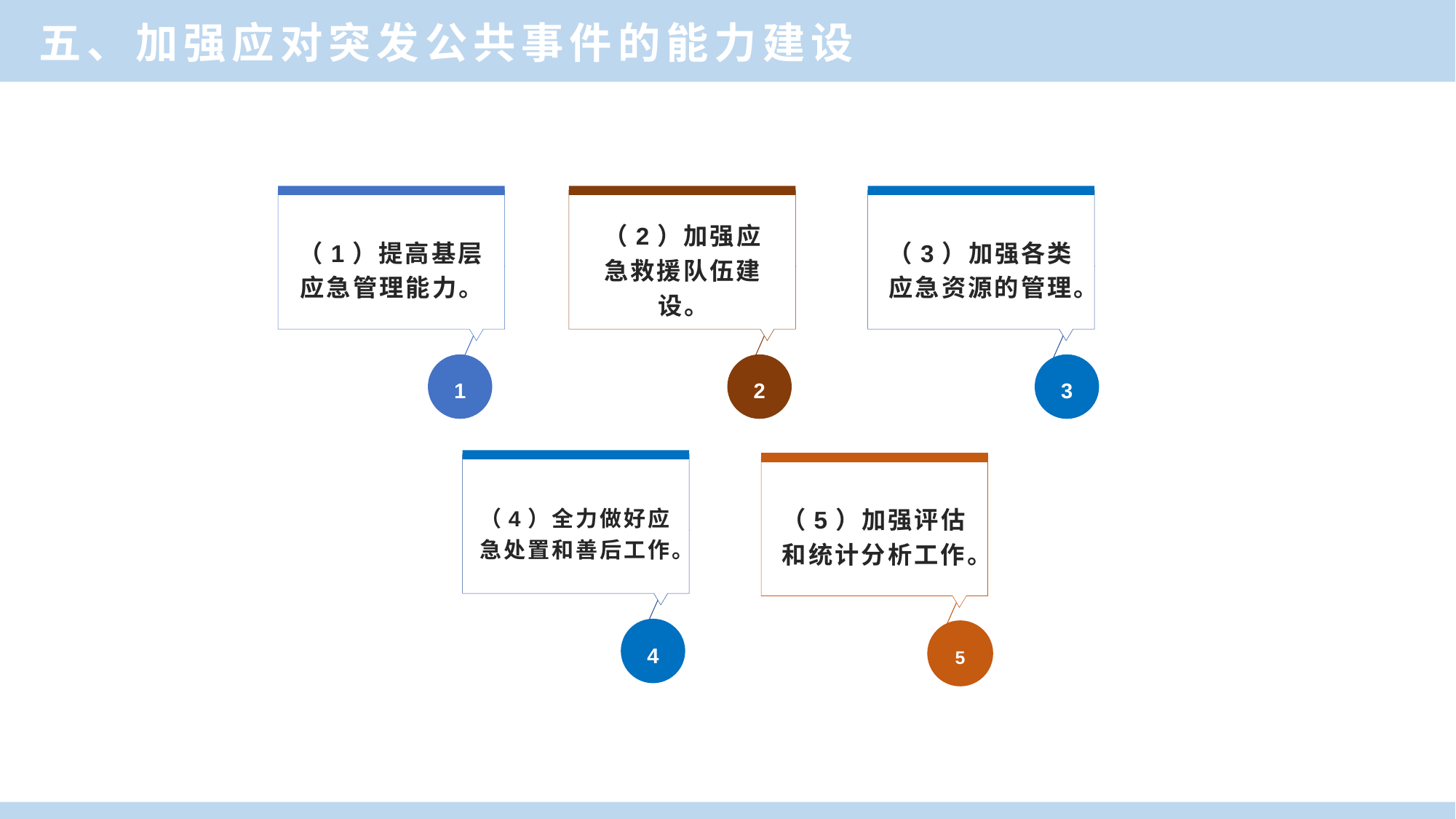

五、加强应对突发公共事件的能力建设

（1）提高基层应急管理能力。
1

（2）加强应急救援队伍建设。
2

（3）加强各类应急资源的管理。
3

（4）全力做好应急处置和善后工作。
4

（5）加强评估和统计分析工作。
5